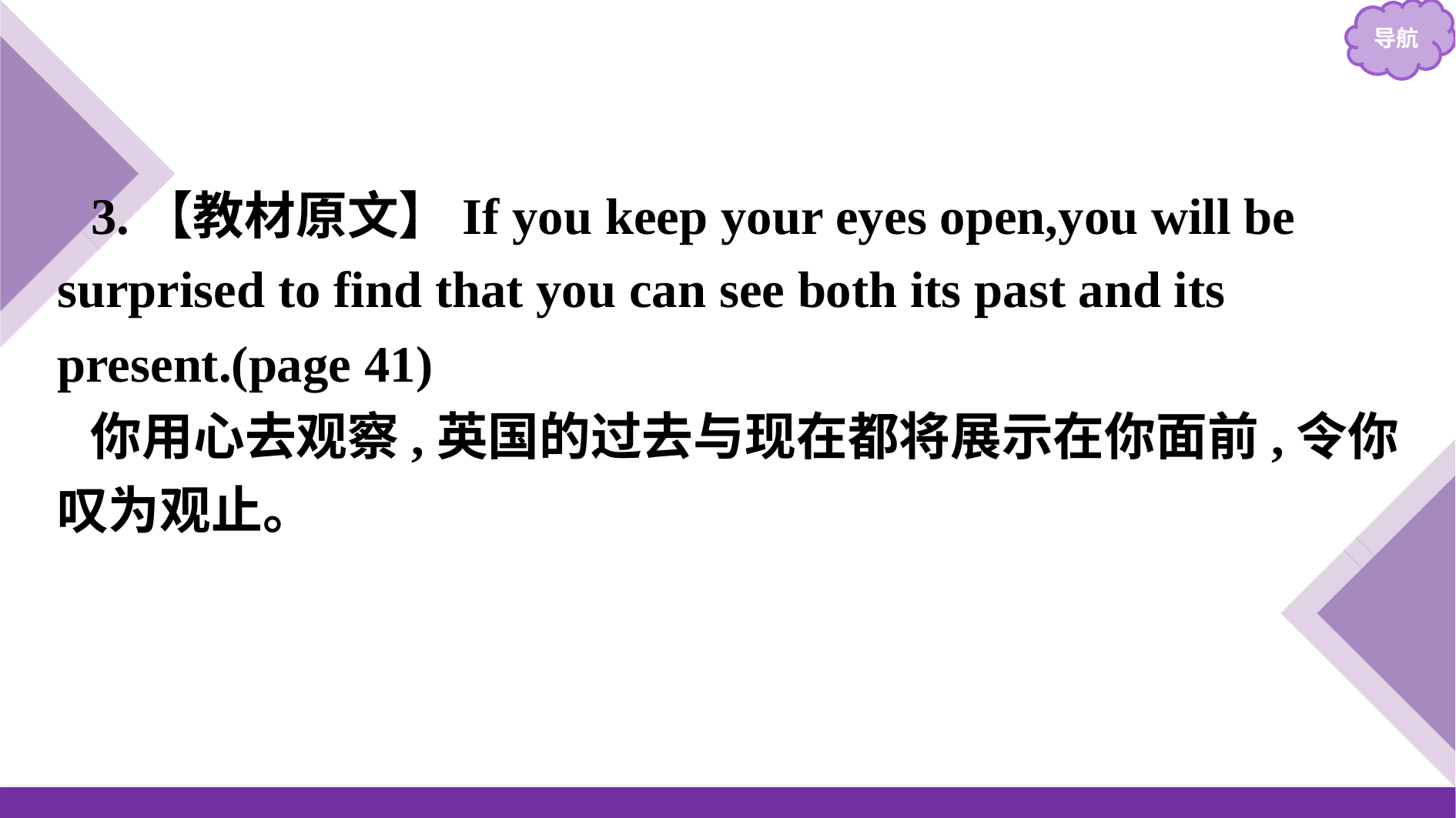

3.【教材原文】If you keep your eyes open,you will be surprised to find that you can see both its past and its present.(page 41)
你用心去观察,英国的过去与现在都将展示在你面前,令你叹为观止。